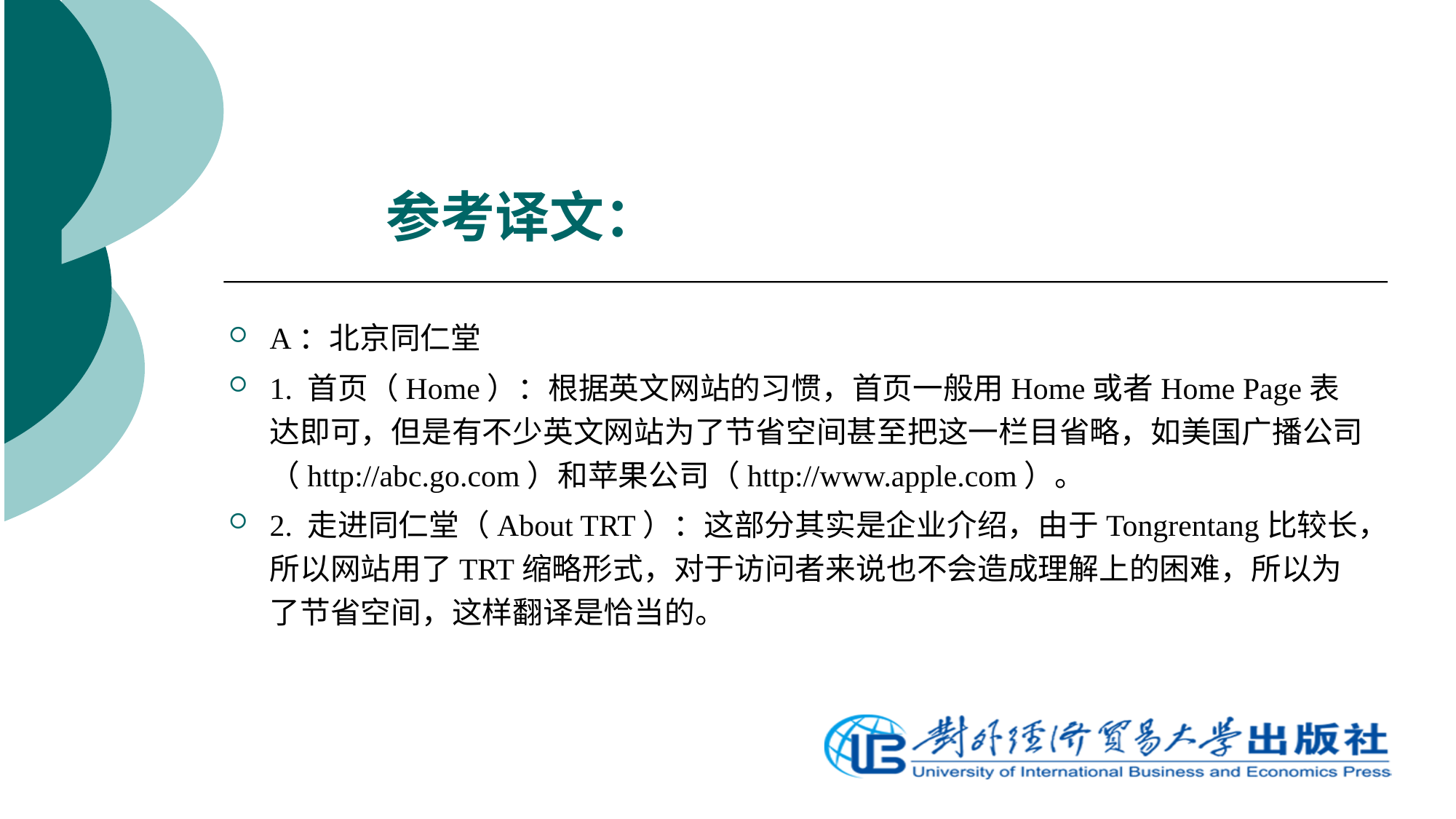

# 参考译文：
A：北京同仁堂
1. 首页（Home）：根据英文网站的习惯，首页一般用Home或者Home Page表达即可，但是有不少英文网站为了节省空间甚至把这一栏目省略，如美国广播公司（http://abc.go.com）和苹果公司（http://www.apple.com）。
2. 走进同仁堂（About TRT）：这部分其实是企业介绍，由于Tongrentang比较长，所以网站用了TRT缩略形式，对于访问者来说也不会造成理解上的困难，所以为了节省空间，这样翻译是恰当的。